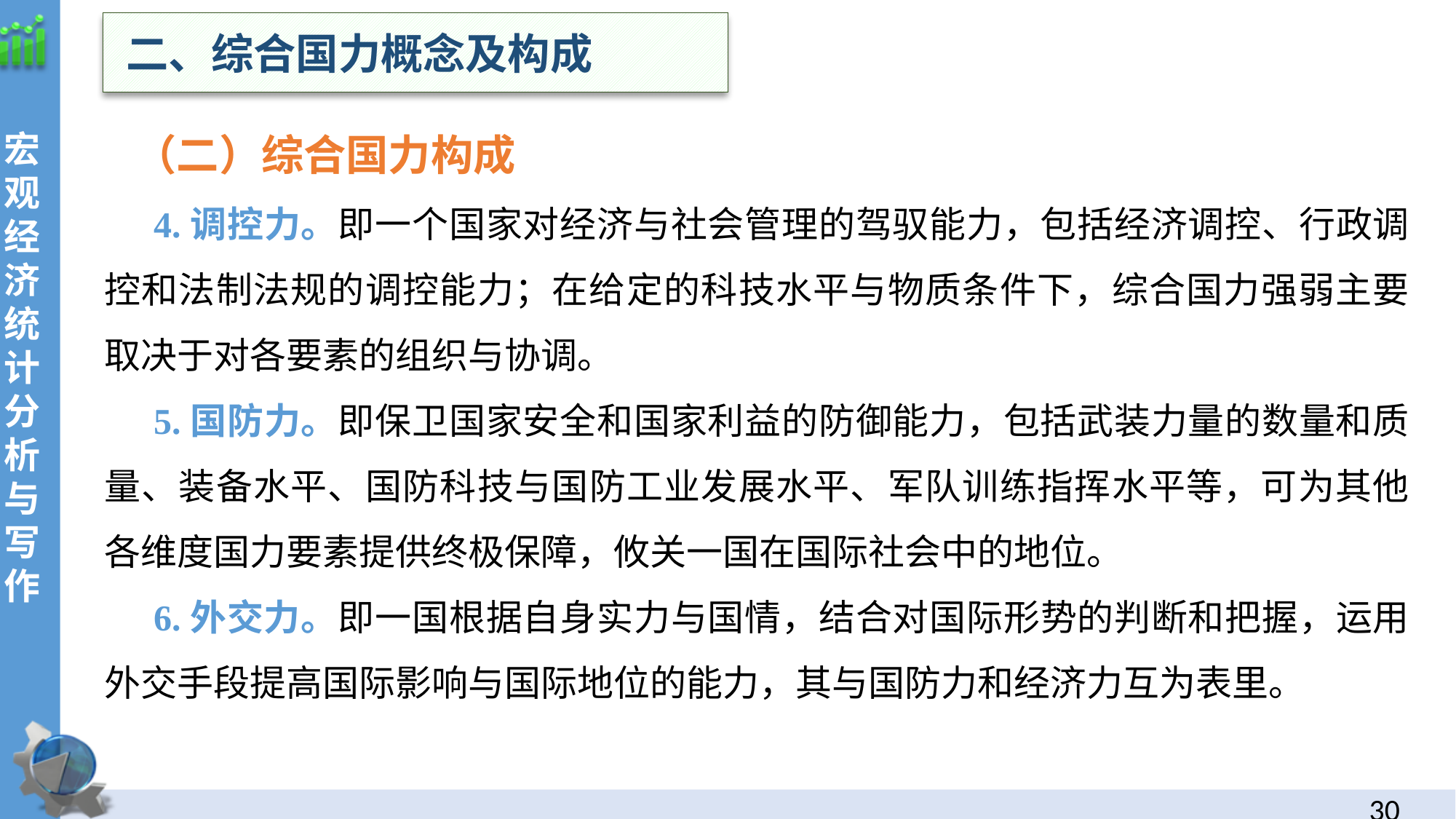

二、综合国力概念及构成
（二）综合国力构成
  4.调控力。即一个国家对经济与社会管理的驾驭能力，包括经济调控、行政调控和法制法规的调控能力；在给定的科技水平与物质条件下，综合国力强弱主要取决于对各要素的组织与协调。
  5.国防力。即保卫国家安全和国家利益的防御能力，包括武装力量的数量和质量、装备水平、国防科技与国防工业发展水平、军队训练指挥水平等，可为其他各维度国力要素提供终极保障，攸关一国在国际社会中的地位。
  6.外交力。即一国根据自身实力与国情，结合对国际形势的判断和把握，运用外交手段提高国际影响与国际地位的能力，其与国防力和经济力互为表里。

30